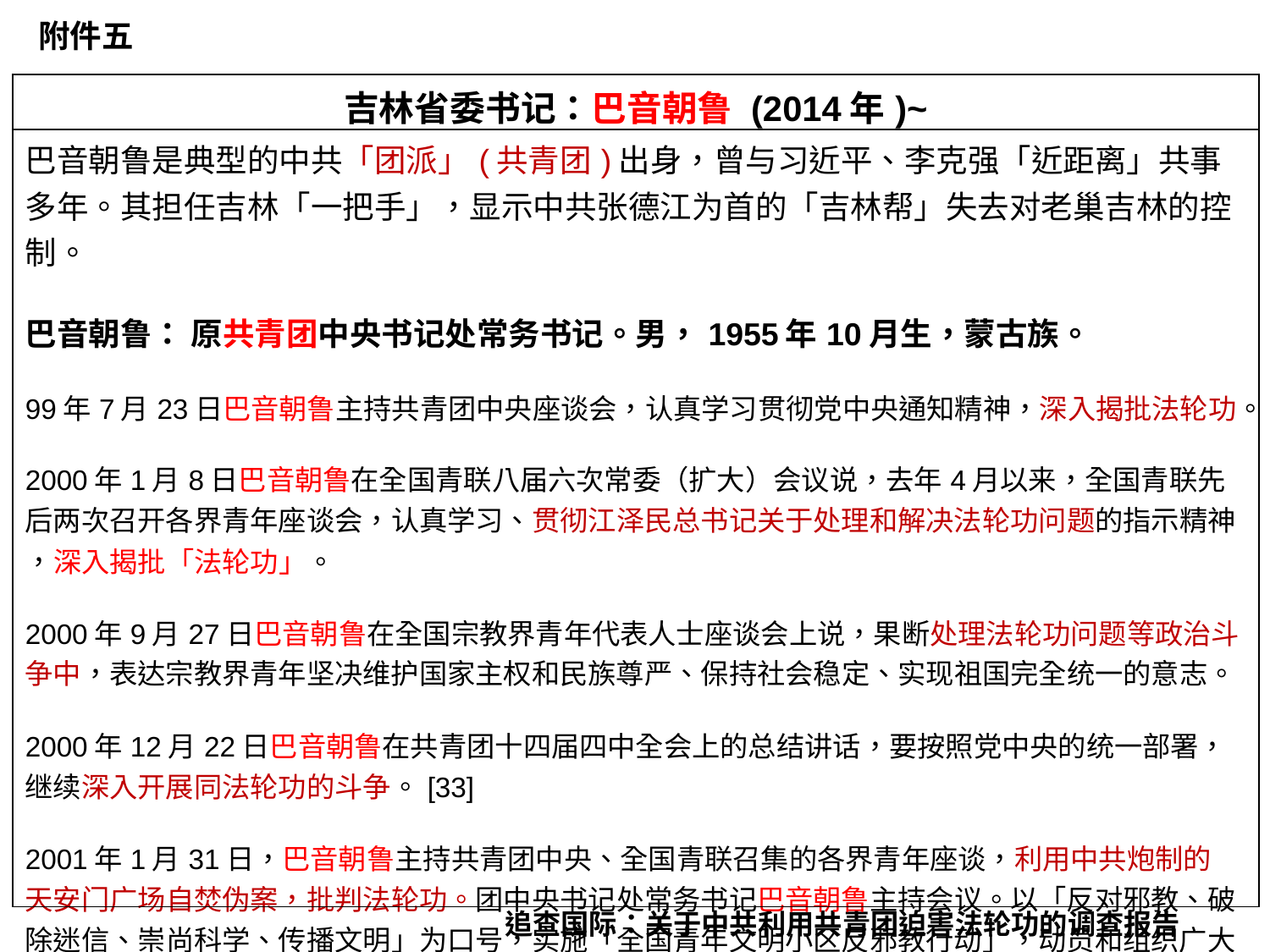

附件五
| 吉林省委书记：巴音朝鲁 (2014年)~ |
| --- |
| 巴音朝鲁是典型的中共「团派」(共青团)出身，曾与习近平、李克强「近距离」共事多年。其担任吉林「一把手」，显示中共张德江为首的「吉林帮」失去对老巢吉林的控制。 巴音朝鲁： 原共青团中央书记处常务书记。男，1955年10月生，蒙古族。 99年7月23日巴音朝鲁主持共青团中央座谈会，认真学习贯彻党中央通知精神，深入揭批法轮功。 2000年1月8日巴音朝鲁在全国青联八届六次常委（扩大）会议说，去年4月以来，全国青联先后两次召开各界青年座谈会，认真学习、贯彻江泽民总书记关于处理和解决法轮功问题的指示精神 ，深入揭批「法轮功」。 2000年9月27日巴音朝鲁在全国宗教界青年代表人士座谈会上说，果断处理法轮功问题等政治斗争中，表达宗教界青年坚决维护国家主权和民族尊严、保持社会稳定、实现祖国完全统一的意志。 2000年12月22日巴音朝鲁在共青团十四届四中全会上的总结讲话，要按照党中央的统一部署， 继续深入开展同法轮功的斗争。[33] 2001年1月31日，巴音朝鲁主持共青团中央、全国青联召集的各界青年座谈，利用中共炮制的 天安门广场自焚伪案，批判法轮功。团中央书记处常务书记巴音朝鲁主持会议。以「反对邪教、破除迷信、崇尚科学、传播文明」为口号，实施「全国青年文明小区反邪教行动」，动员和组织广大青少年积极投身到反「法轮功」的斗争。 |
追查国际：关于中共利用共青团迫害法轮功的调查报告